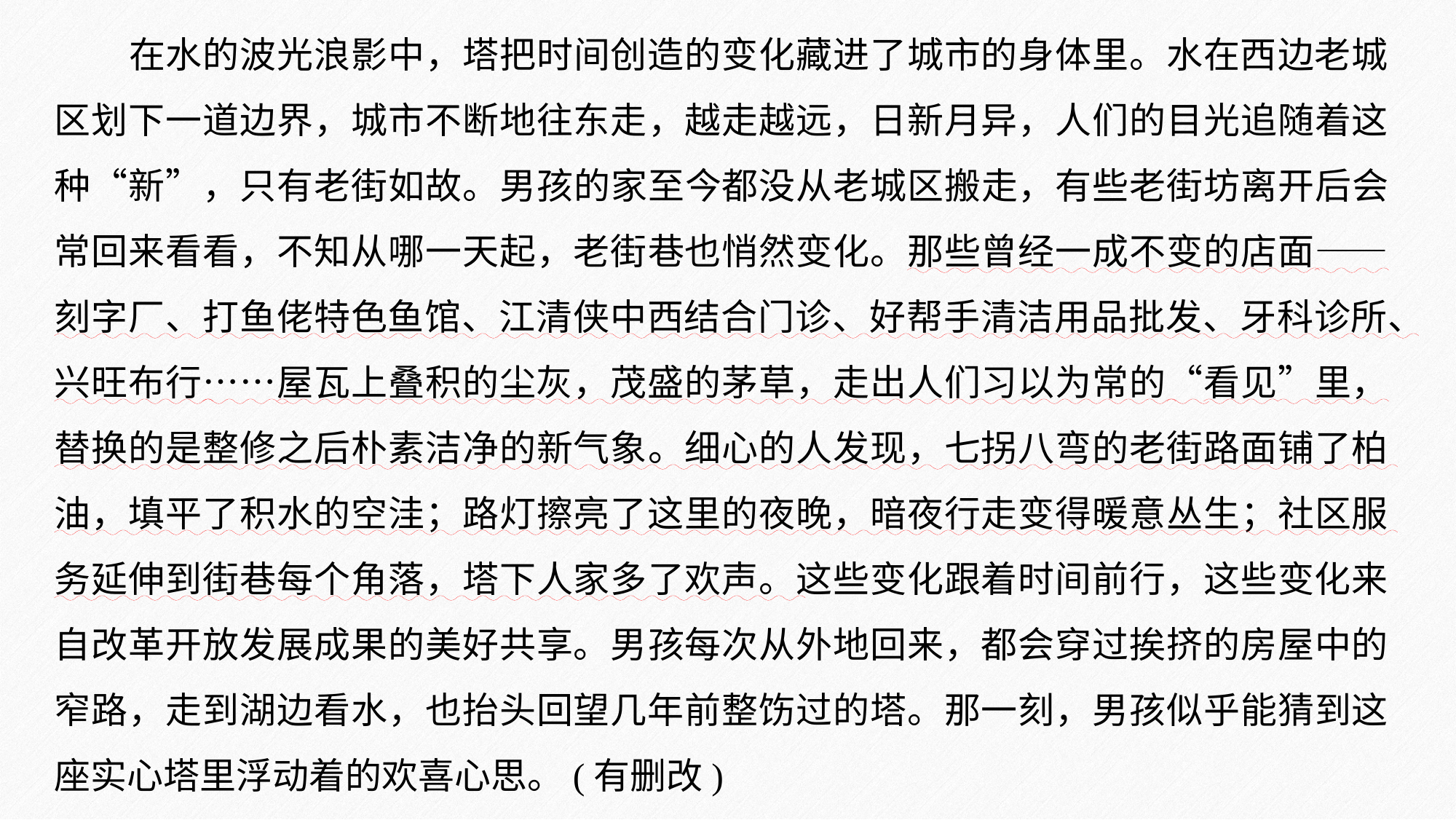

在水的波光浪影中，塔把时间创造的变化藏进了城市的身体里。水在西边老城区划下一道边界，城市不断地往东走，越走越远，日新月异，人们的目光追随着这种“新”，只有老街如故。男孩的家至今都没从老城区搬走，有些老街坊离开后会常回来看看，不知从哪一天起，老街巷也悄然变化。那些曾经一成不变的店面——刻字厂、打鱼佬特色鱼馆、江清侠中西结合门诊、好帮手清洁用品批发、牙科诊所、兴旺布行……屋瓦上叠积的尘灰，茂盛的茅草，走出人们习以为常的“看见”里，替换的是整修之后朴素洁净的新气象。细心的人发现，七拐八弯的老街路面铺了柏油，填平了积水的空洼；路灯擦亮了这里的夜晚，暗夜行走变得暖意丛生；社区服务延伸到街巷每个角落，塔下人家多了欢声。这些变化跟着时间前行，这些变化来自改革开放发展成果的美好共享。男孩每次从外地回来，都会穿过挨挤的房屋中的窄路，走到湖边看水，也抬头回望几年前整饬过的塔。那一刻，男孩似乎能猜到这座实心塔里浮动着的欢喜心思。(有删改)